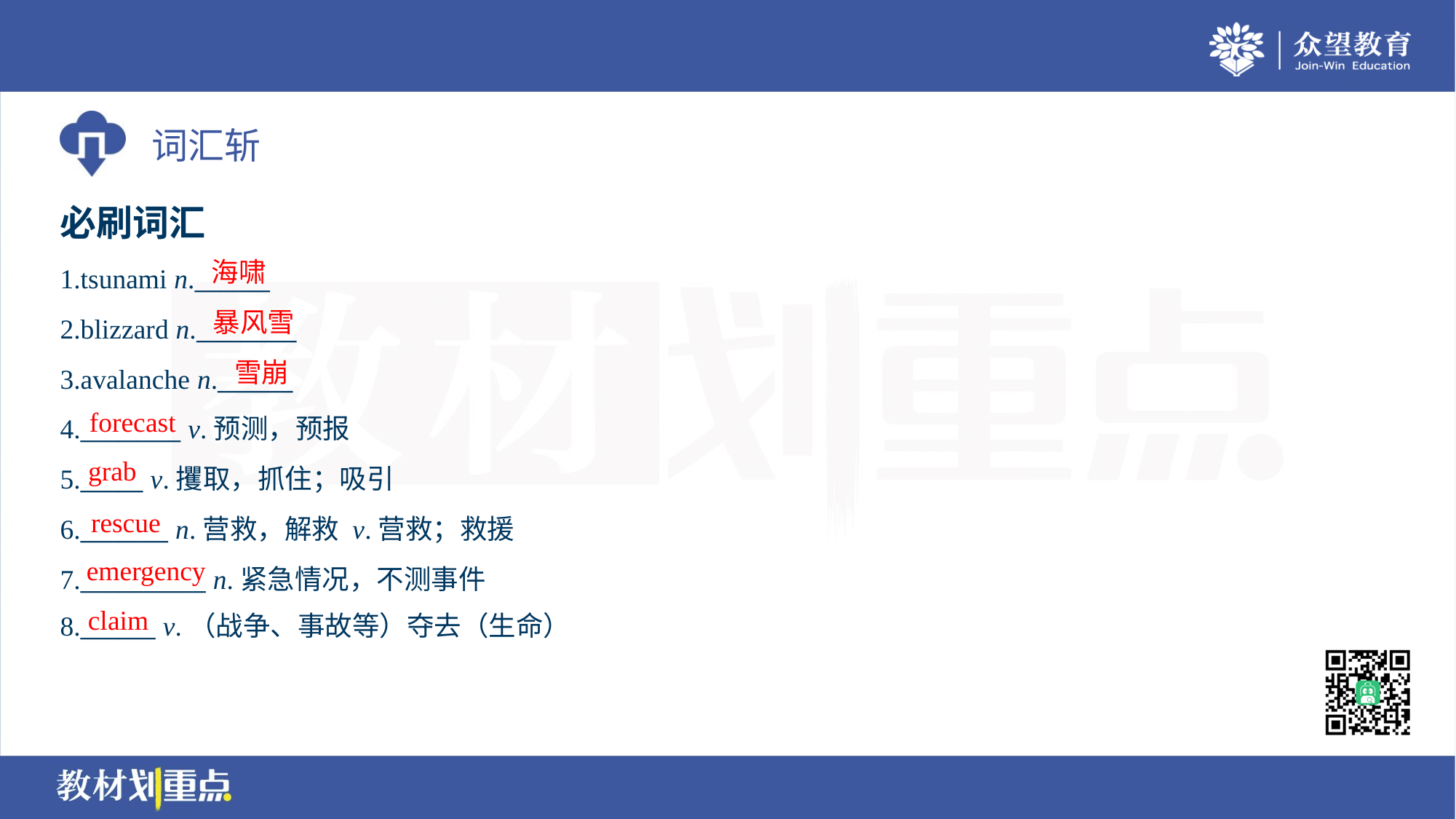

必刷词汇
海啸
1.tsunami n.______
2.blizzard n.________
3.avalanche n.______
4.________ v.预测，预报
5._____ v.攫取，抓住；吸引
6._______ n.营救，解救 v.营救；救援
7.__________ n.紧急情况，不测事件
8.______ v.（战争、事故等）夺去（生命）
暴风雪
雪崩
forecast
grab
rescue
emergency
claim